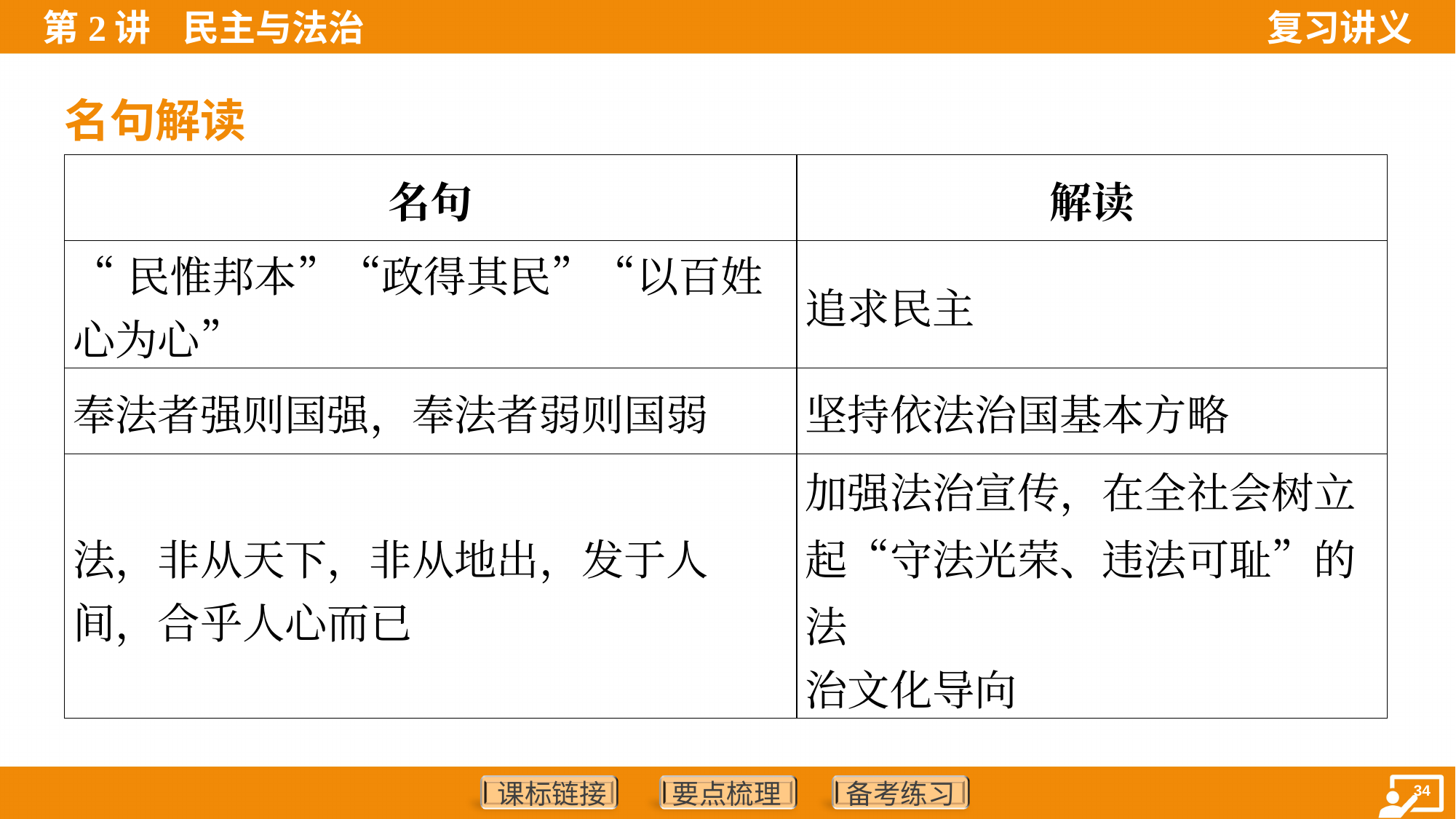

名句解读
| 名句 | 解读 |
| --- | --- |
| “民惟邦本”“政得其民”“以百姓心为心” | 追求民主 |
| 奉法者强则国强，奉法者弱则国弱 | 坚持依法治国基本方略 |
| 法，非从天下，非从地出，发于人 间，合乎人心而已 | 加强法治宣传，在全社会树立 起“守法光荣、违法可耻”的法 治文化导向 |